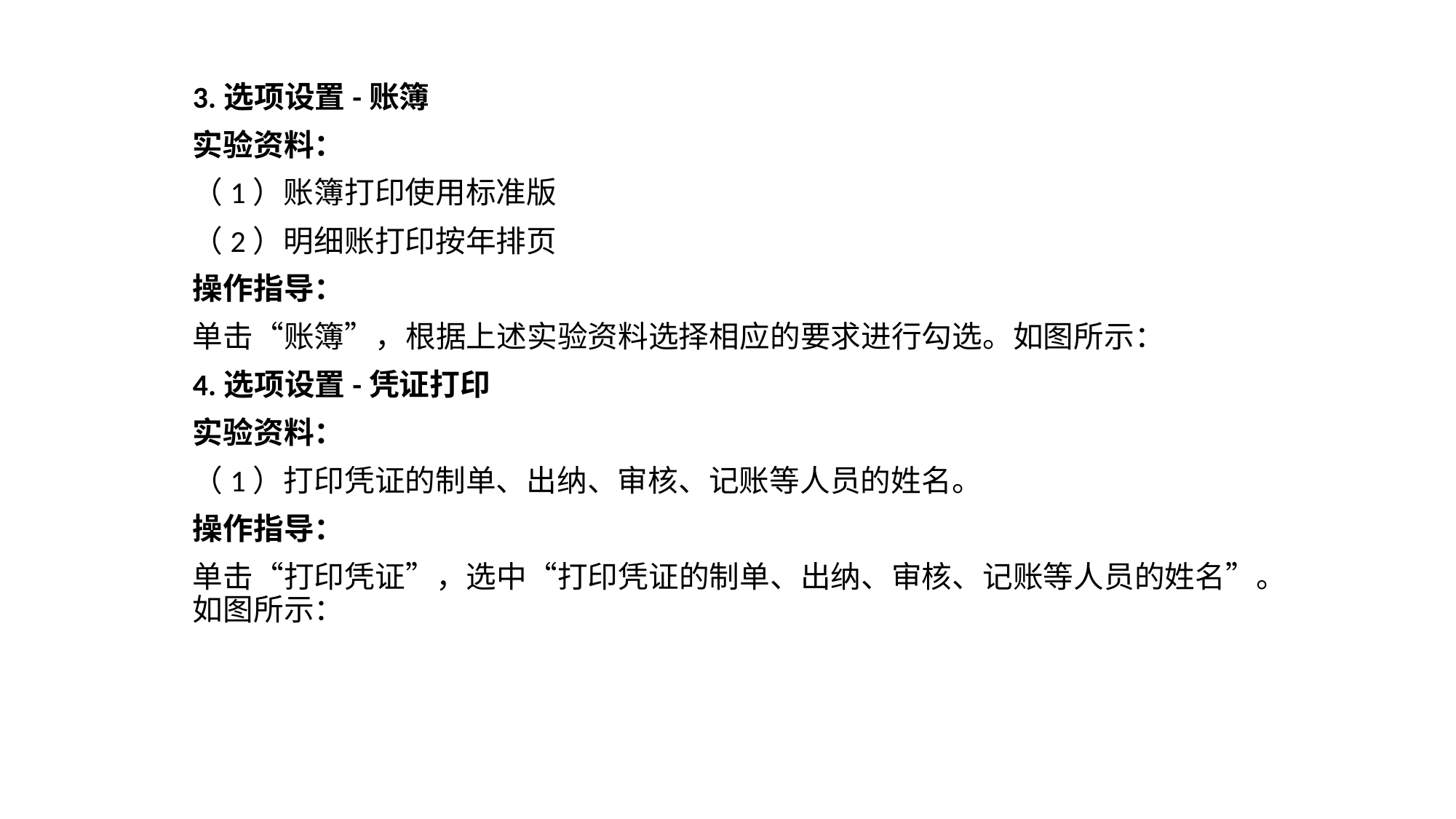

3.选项设置-账簿
实验资料：
（1）账簿打印使用标准版
（2）明细账打印按年排页
操作指导：
单击“账簿”，根据上述实验资料选择相应的要求进行勾选。如图所示：
4.选项设置-凭证打印
实验资料：
（1）打印凭证的制单、出纳、审核、记账等人员的姓名。
操作指导：
单击“打印凭证”，选中“打印凭证的制单、出纳、审核、记账等人员的姓名”。如图所示：